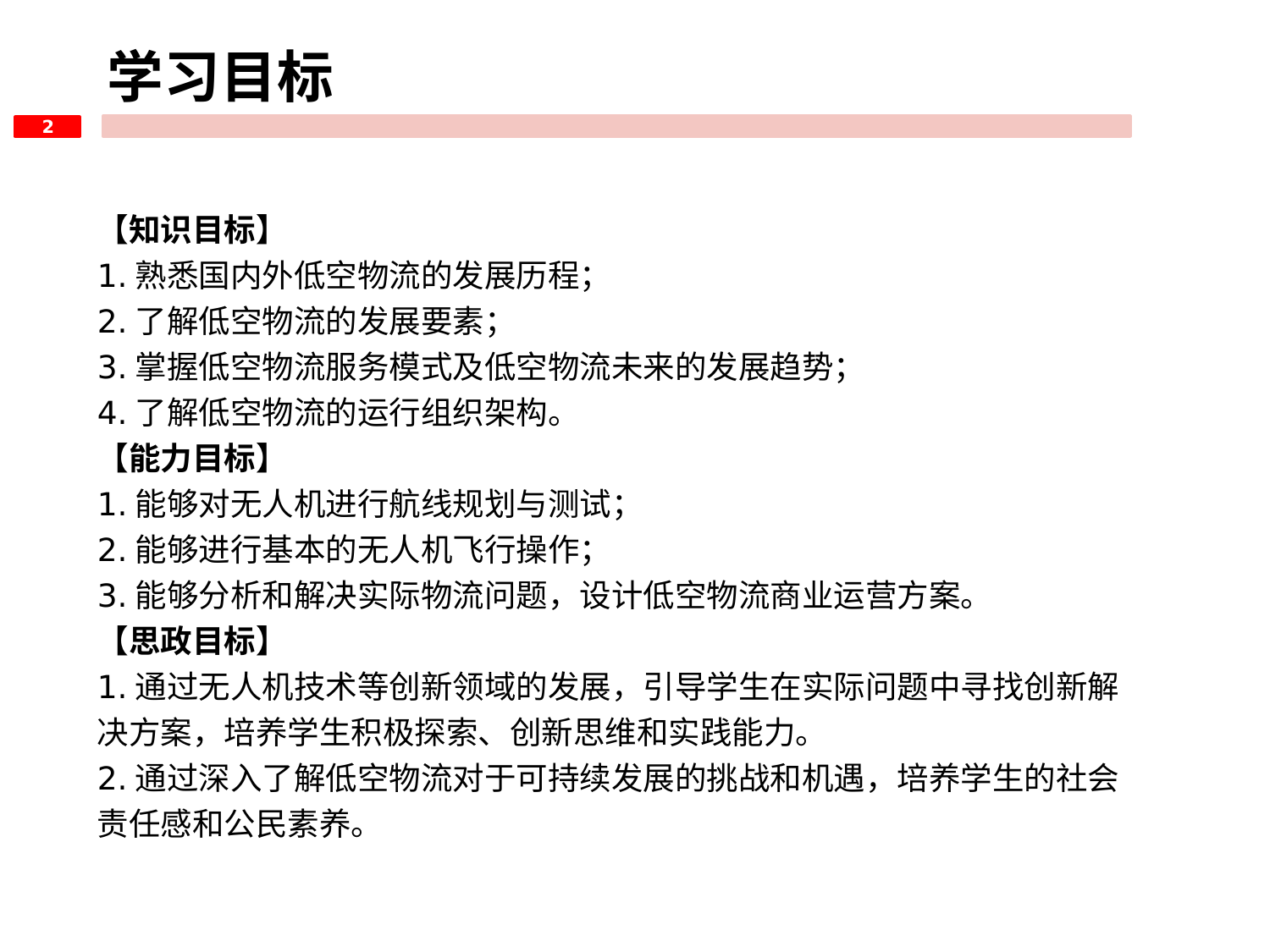

学习目标
2
【知识目标】
1.熟悉国内外低空物流的发展历程；
2.了解低空物流的发展要素；
3.掌握低空物流服务模式及低空物流未来的发展趋势；
4.了解低空物流的运行组织架构。
【能力目标】
1.能够对无人机进行航线规划与测试；
2.能够进行基本的无人机飞行操作；
3.能够分析和解决实际物流问题，设计低空物流商业运营方案。
【思政目标】
1.通过无人机技术等创新领域的发展，引导学生在实际问题中寻找创新解决方案，培养学生积极探索、创新思维和实践能力。
2.通过深入了解低空物流对于可持续发展的挑战和机遇，培养学生的社会责任感和公民素养。